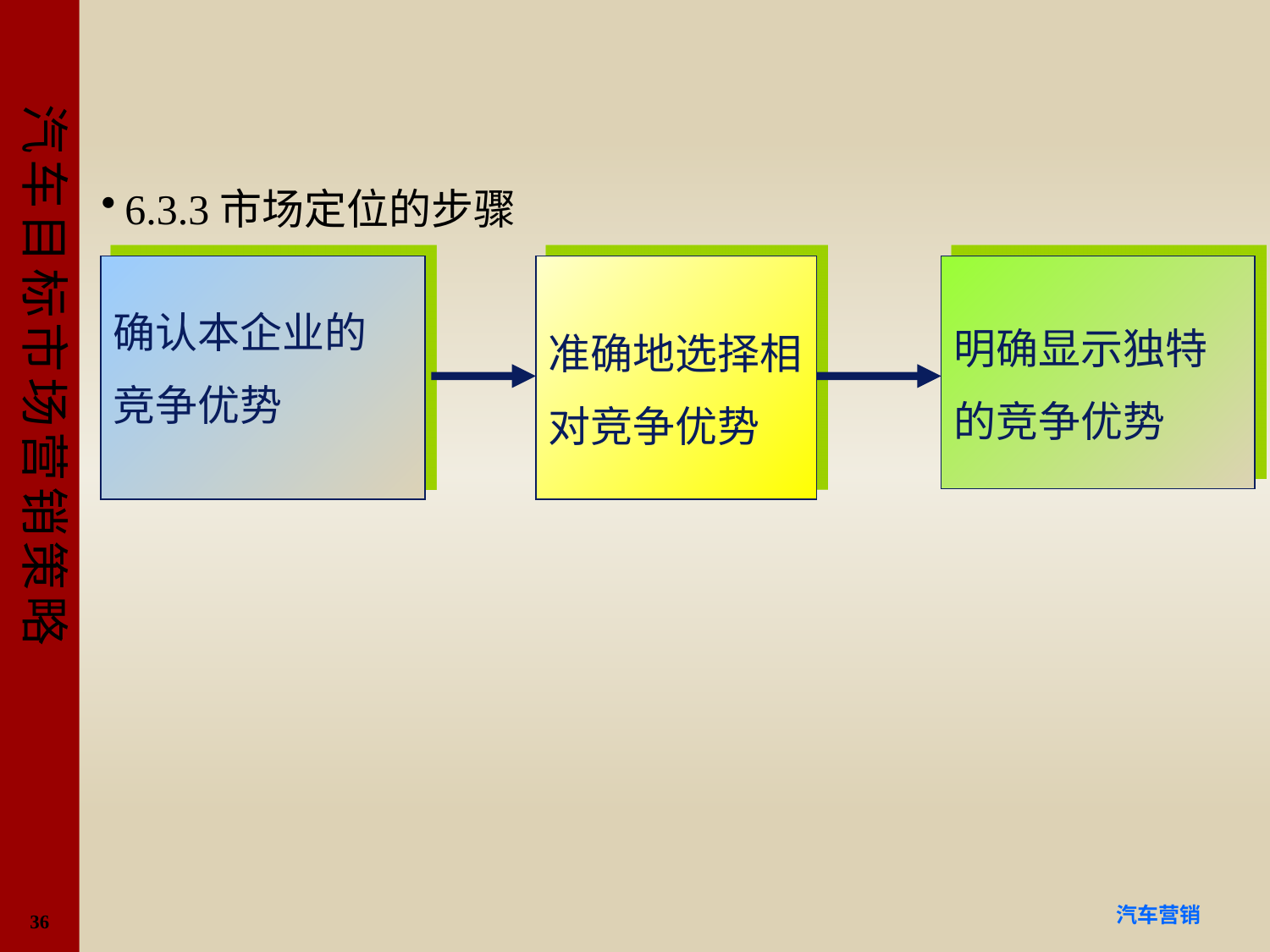

#
6.3.3市场定位的步骤

确认本企业的
竞争优势

准确地选择相
对竞争优势
明确显示独特
的竞争优势

36